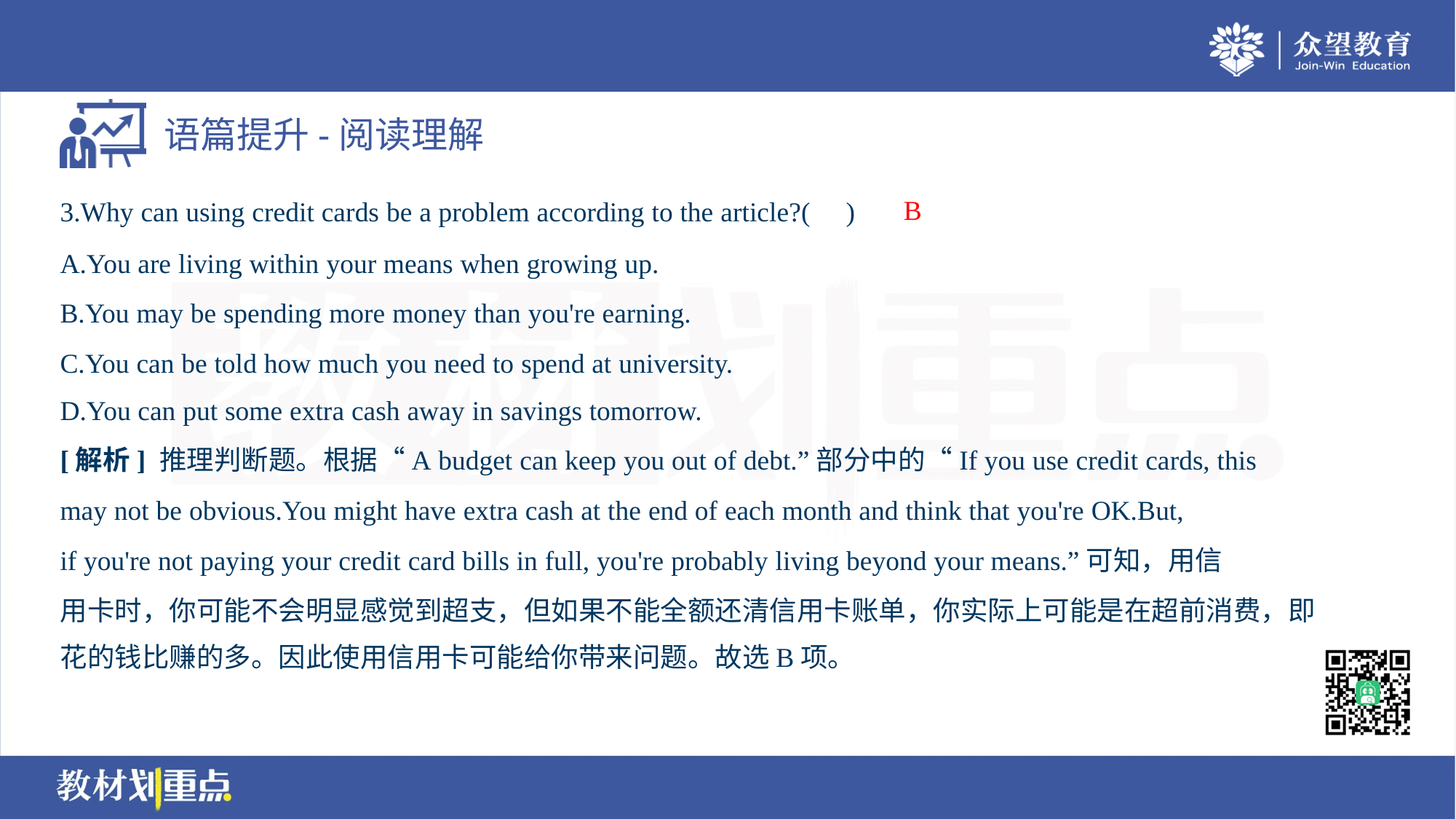

B
3.Why can using credit cards be a problem according to the article?(     )
A.You are living within your means when growing up.
B.You may be spending more money than you're earning.
C.You can be told how much you need to spend at university.
D.You can put some extra cash away in savings tomorrow.
[解析] 推理判断题。根据“A budget can keep you out of debt.”部分中的“If you use credit cards, this
may not be obvious.You might have extra cash at the end of each month and think that you're OK.But,
if you're not paying your credit card bills in full, you're probably living beyond your means.”可知，用信
用卡时，你可能不会明显感觉到超支，但如果不能全额还清信用卡账单，你实际上可能是在超前消费，即
花的钱比赚的多。因此使用信用卡可能给你带来问题。故选B项。